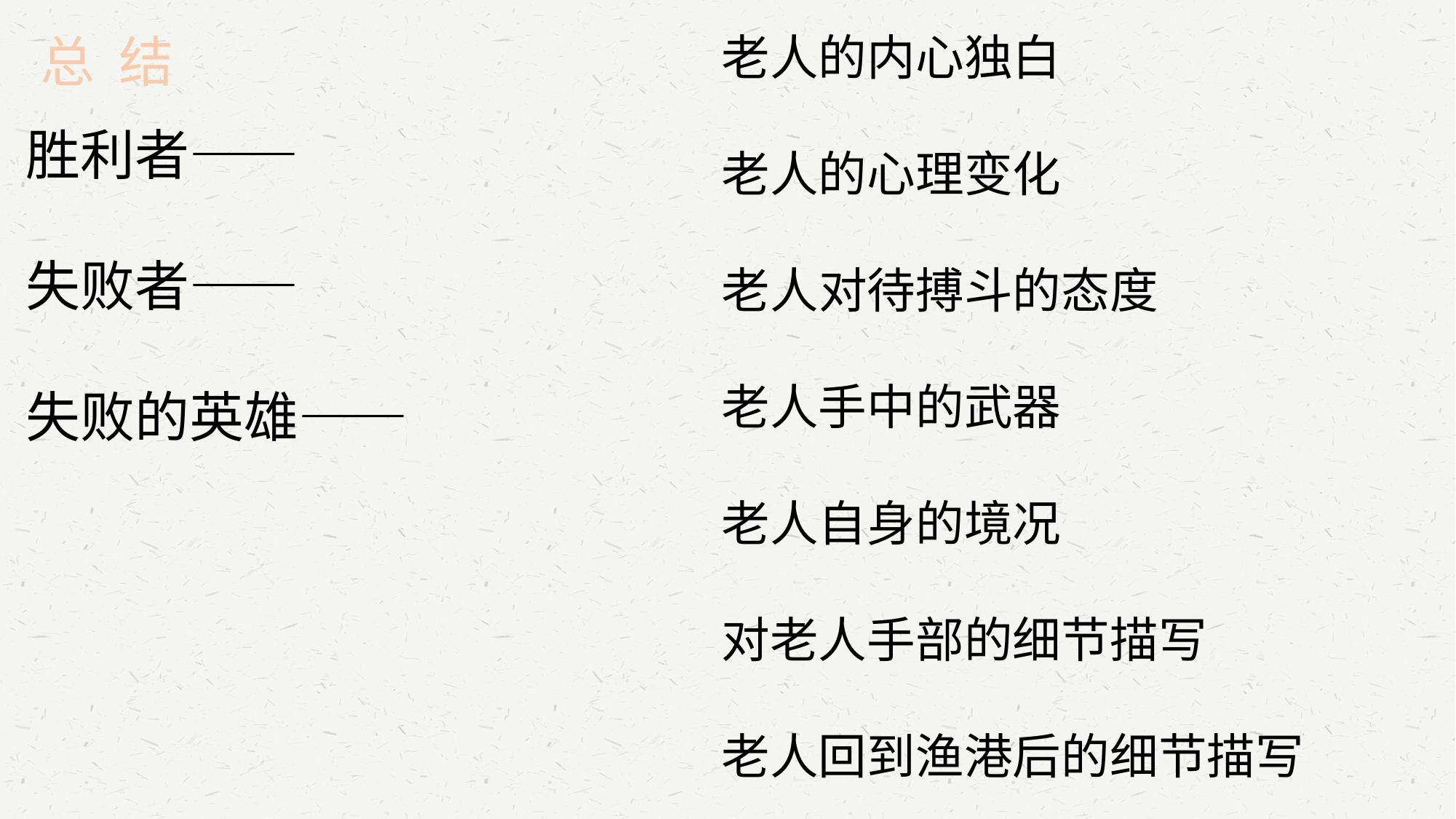

老人的内心独白

老人的心理变化

老人对待搏斗的态度

老人手中的武器

老人自身的境况

对老人手部的细节描写

老人回到渔港后的细节描写
总  结
胜利者——

失败者——

失败的英雄——